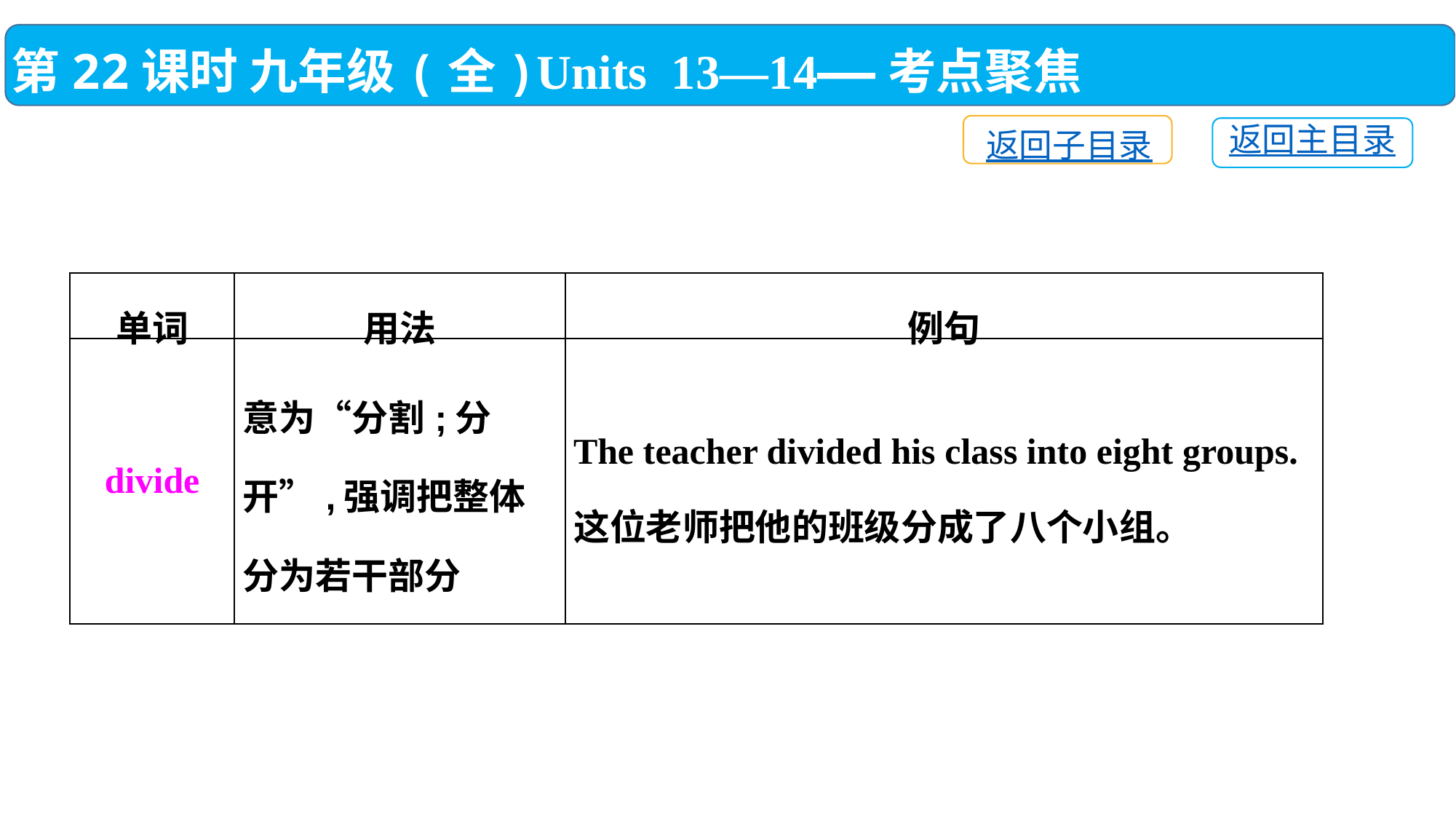

第22课时 九年级(全)Units  13—14——考点聚焦

返回子目录
返回主目录

| 单词 | 用法 | 例句 |
| --- | --- | --- |
| divide | 意为“分割;分开”,强调把整体分为若干部分 | The teacher divided his class into eight groups.这位老师把他的班级分成了八个小组。 |